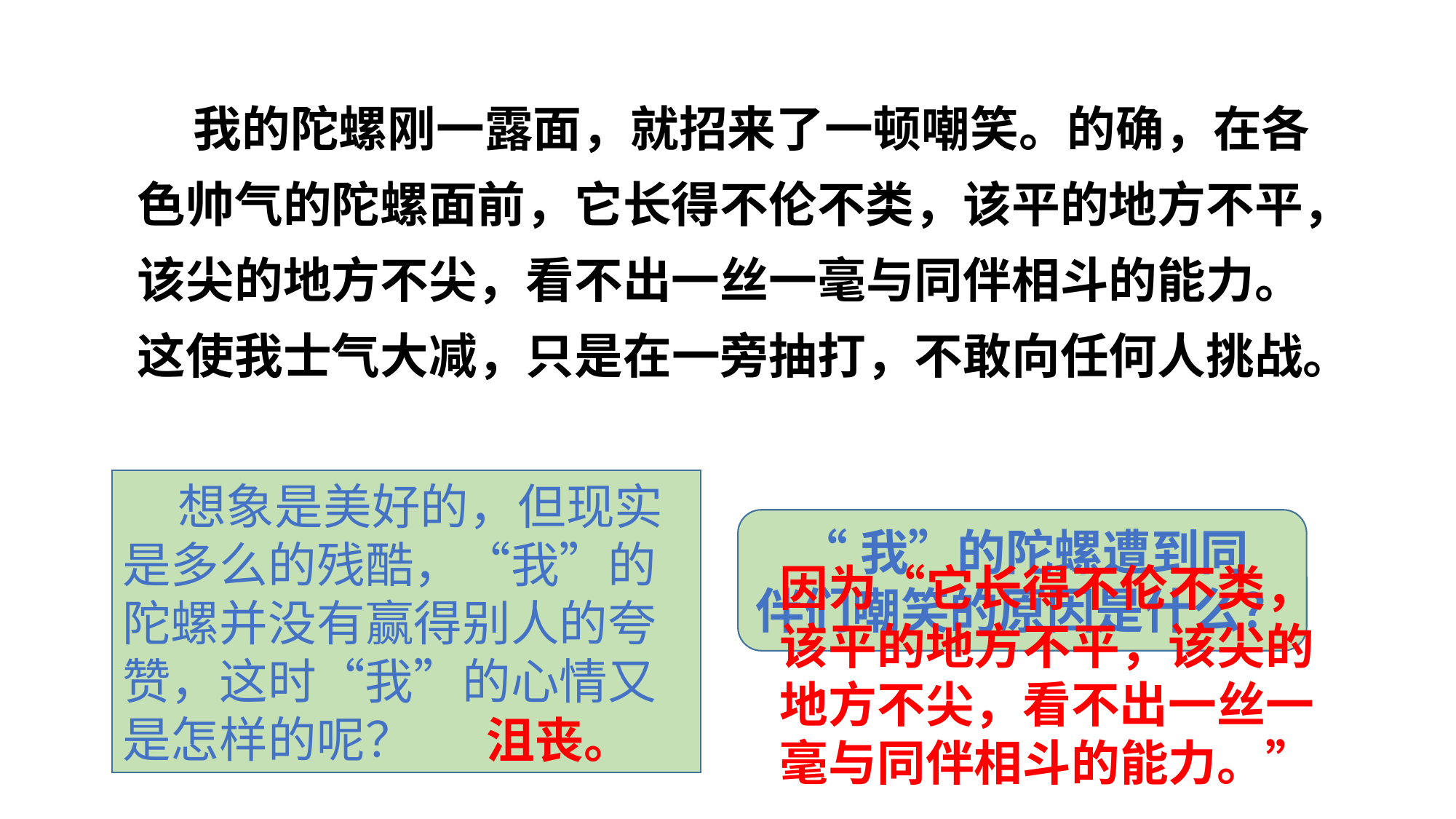

我的陀螺刚一露面，就招来了一顿嘲笑。的确，在各色帅气的陀螺面前，它长得不伦不类，该平的地方不平，该尖的地方不尖，看不出一丝一毫与同伴相斗的能力。这使我士气大减，只是在一旁抽打，不敢向任何人挑战。
    想象是美好的，但现实是多么的残酷，“我”的陀螺并没有赢得别人的夸赞，这时“我”的心情又是怎样的呢？
    “我”的陀螺遭到同伴们嘲笑的原因是什么？
因为“它长得不伦不类，该平的地方不平，该尖的地方不尖，看不出一丝一毫与同伴相斗的能力。”
沮丧。